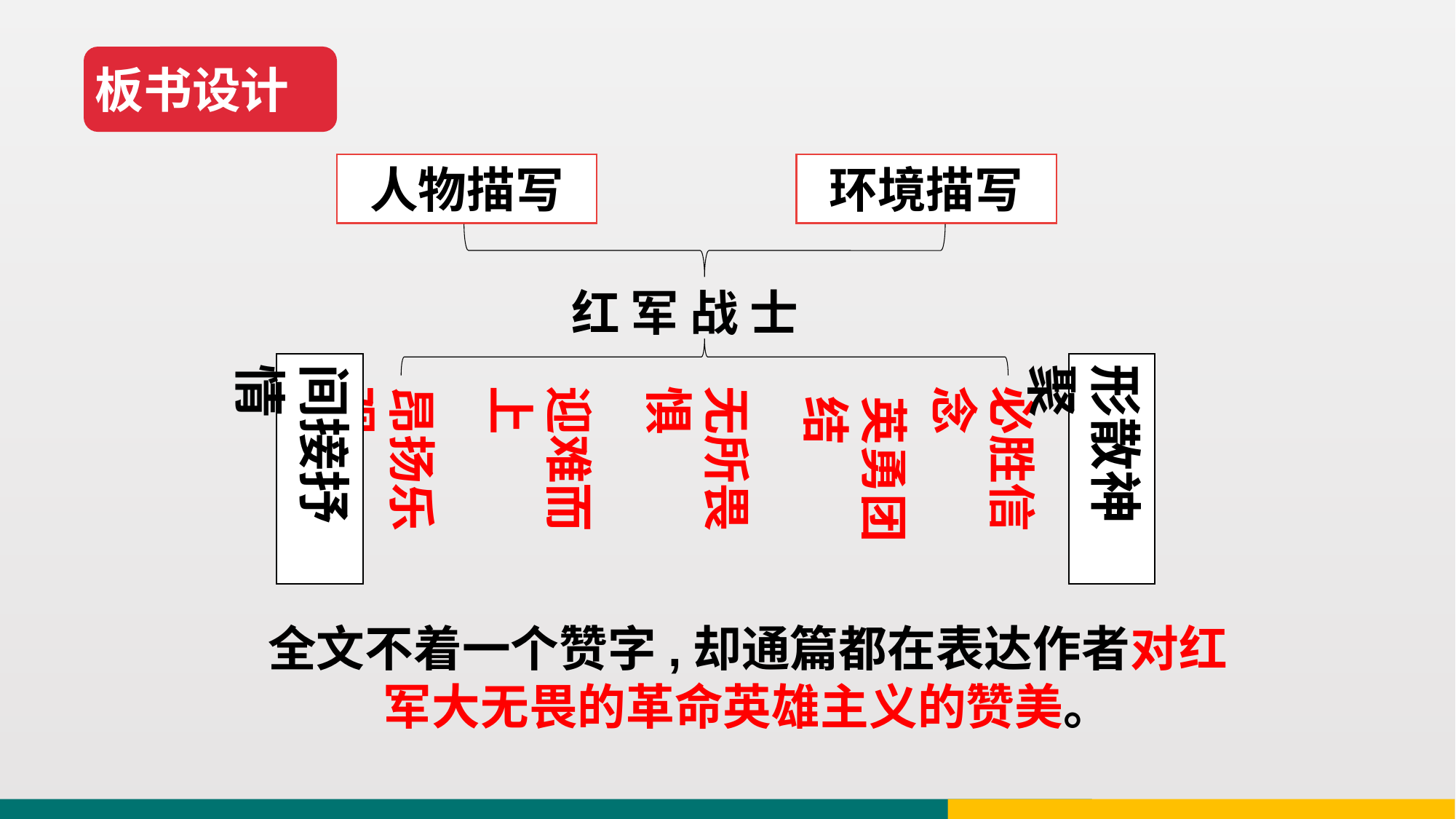

板书设计

人物描写
环境描写
红 军 战 士
间接抒情
形散神聚
昂扬乐观
迎难而上
无所畏惧
必胜信念
英勇团结
全文不着一个赞字,却通篇都在表达作者对红军大无畏的革命英雄主义的赞美。